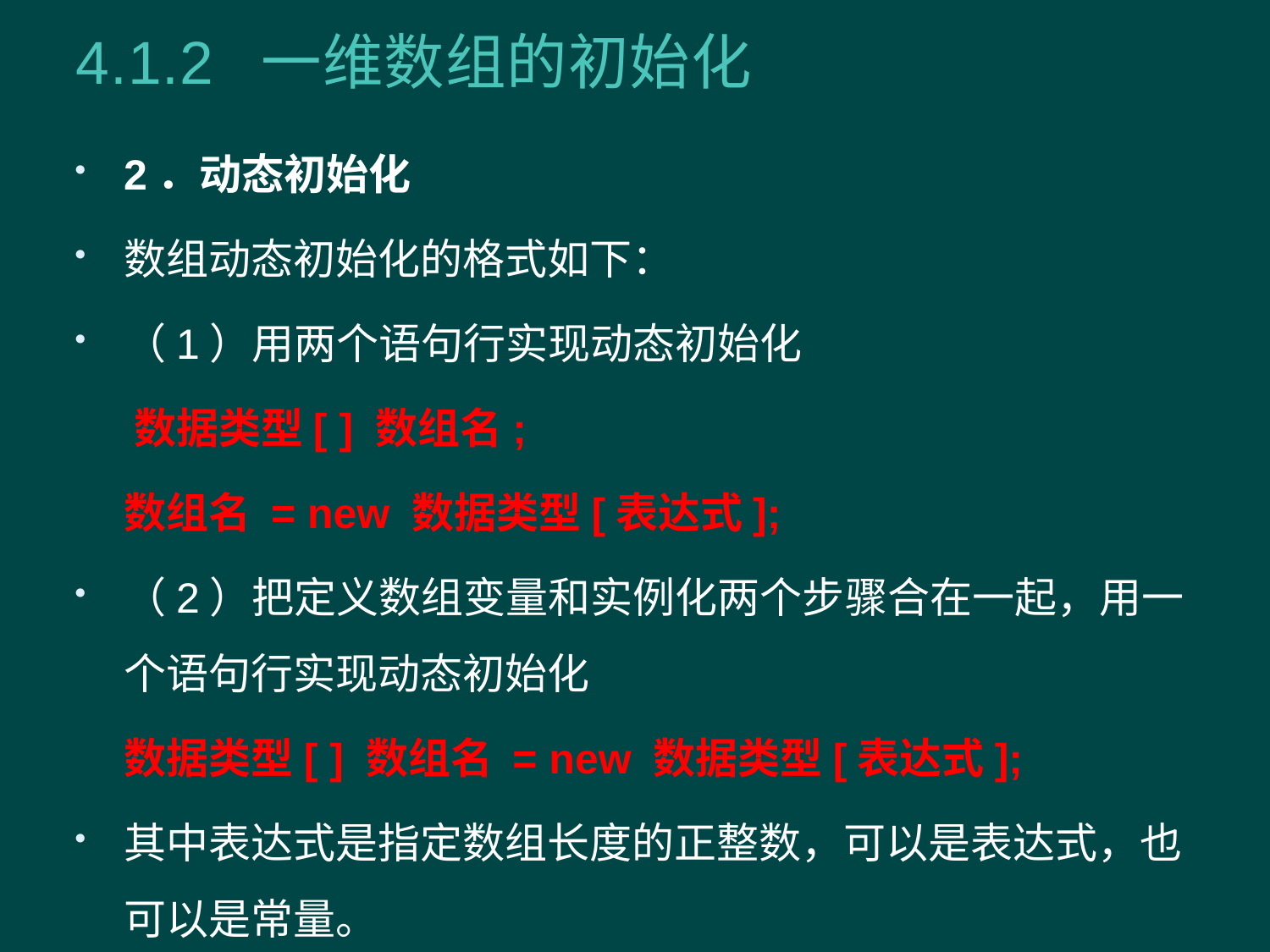

# 4.1.2  一维数组的初始化
2．动态初始化
数组动态初始化的格式如下：
（1）用两个语句行实现动态初始化
     数据类型[ ] 数组名;
    数组名 = new 数据类型[表达式];
（2）把定义数组变量和实例化两个步骤合在一起，用一个语句行实现动态初始化
    数据类型[ ] 数组名 = new 数据类型[表达式];
其中表达式是指定数组长度的正整数，可以是表达式，也可以是常量。